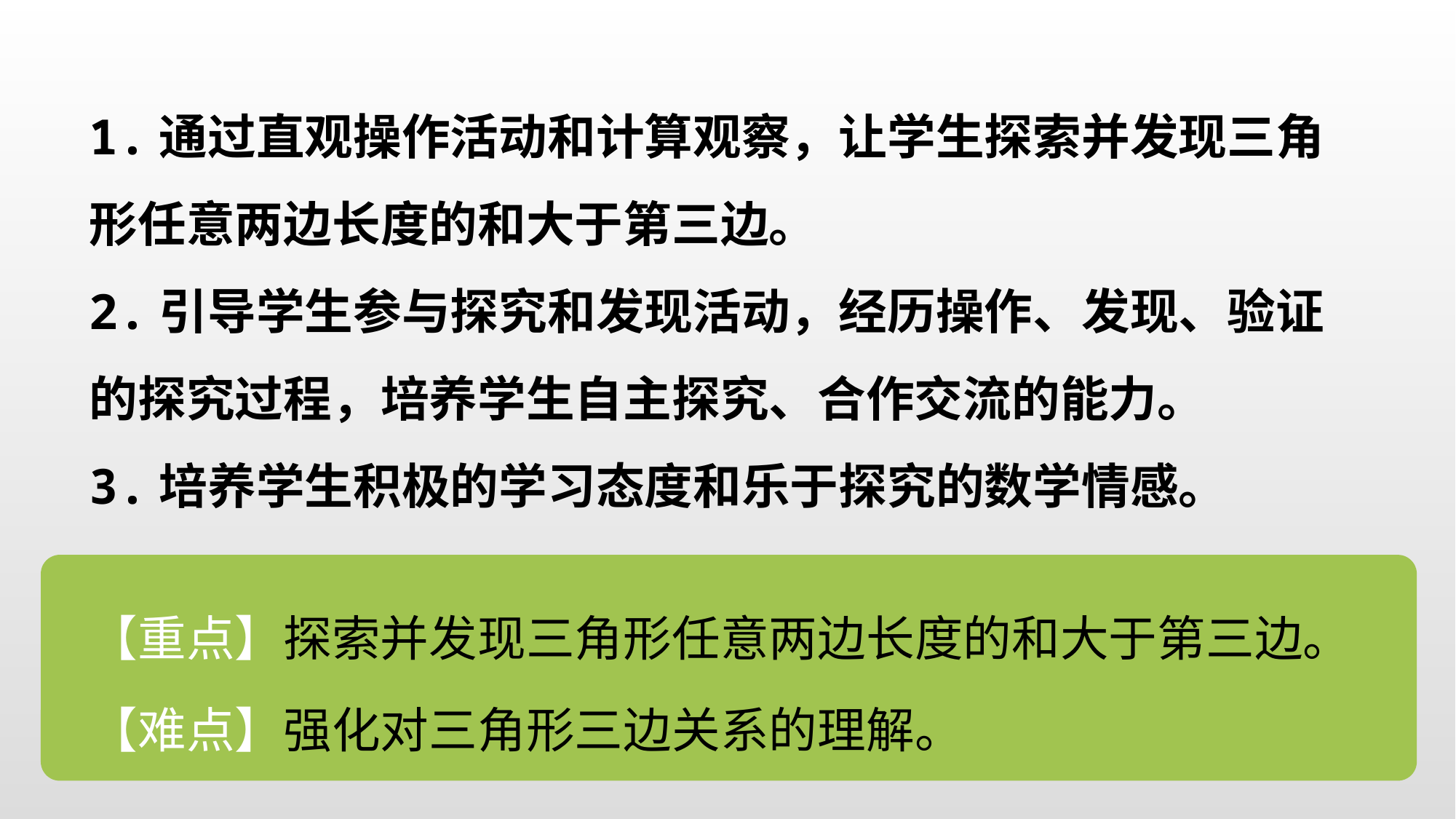

1.通过直观操作活动和计算观察，让学生探索并发现三角形任意两边长度的和大于第三边。
2.引导学生参与探究和发现活动，经历操作、发现、验证的探究过程，培养学生自主探究、合作交流的能力。
3.培养学生积极的学习态度和乐于探究的数学情感。

【重点】探索并发现三角形任意两边长度的和大于第三边。
【难点】强化对三角形三边关系的理解。